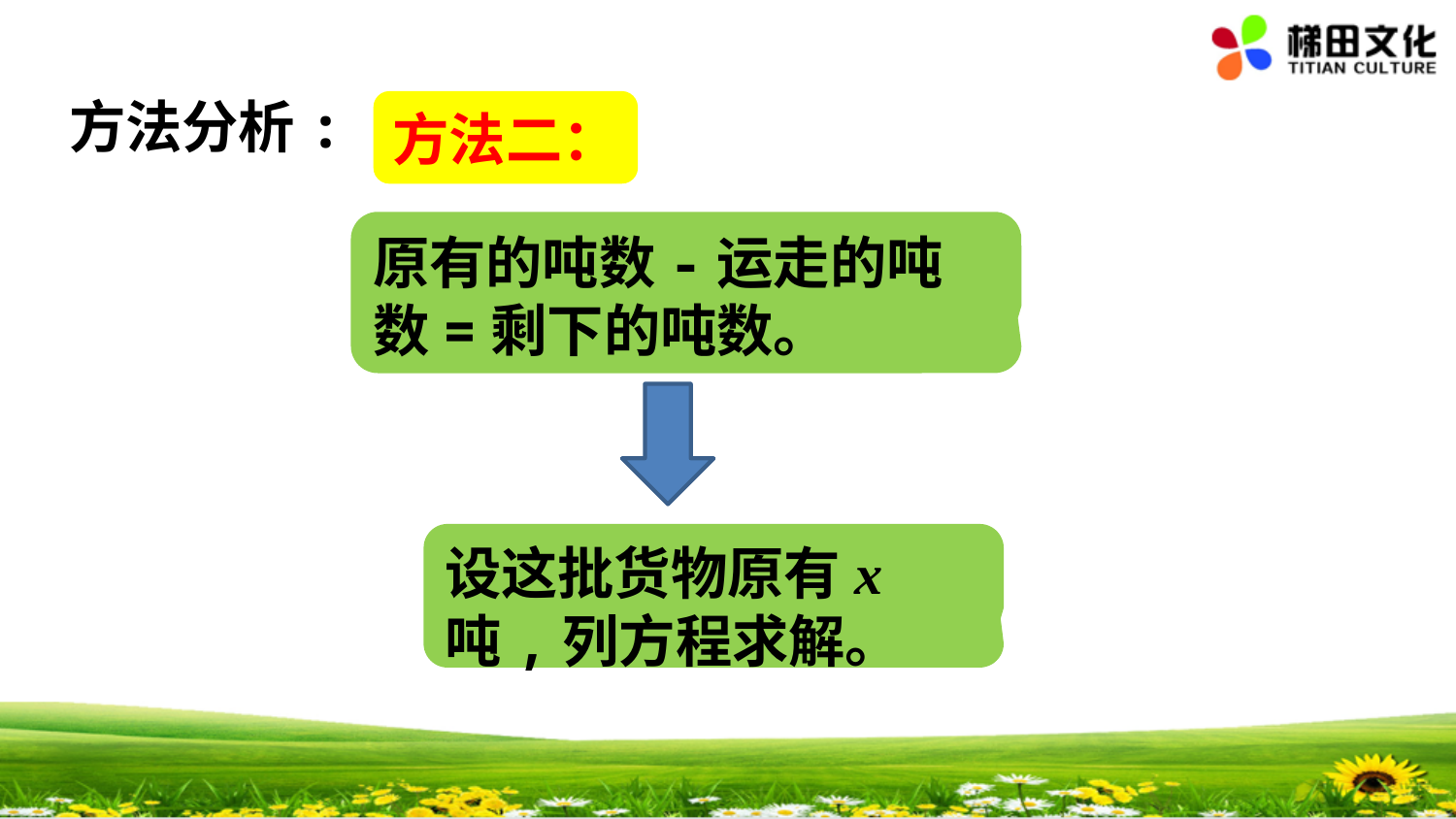

方法分析:
方法二：
原有的吨数-运走的吨数=剩下的吨数。

设这批货物原有x吨,列方程求解。